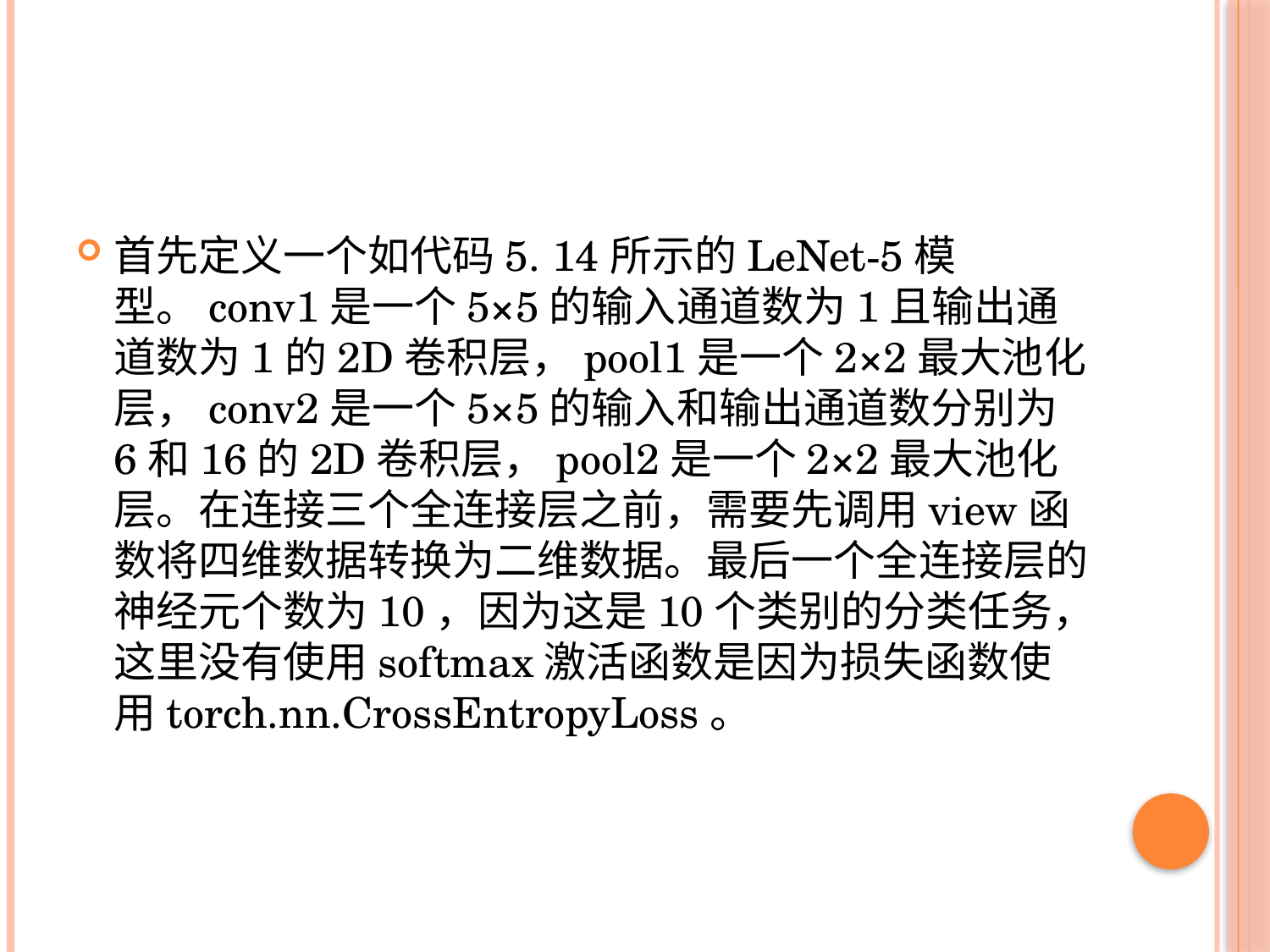

#
首先定义一个如代码5. 14所示的LeNet-5模型。conv1是一个5×5的输入通道数为1且输出通道数为1的2D卷积层，pool1是一个2×2最大池化层，conv2是一个5×5的输入和输出通道数分别为6和16的2D卷积层，pool2是一个2×2最大池化层。在连接三个全连接层之前，需要先调用view函数将四维数据转换为二维数据。最后一个全连接层的神经元个数为10，因为这是10个类别的分类任务，这里没有使用softmax激活函数是因为损失函数使用torch.nn.CrossEntropyLoss。